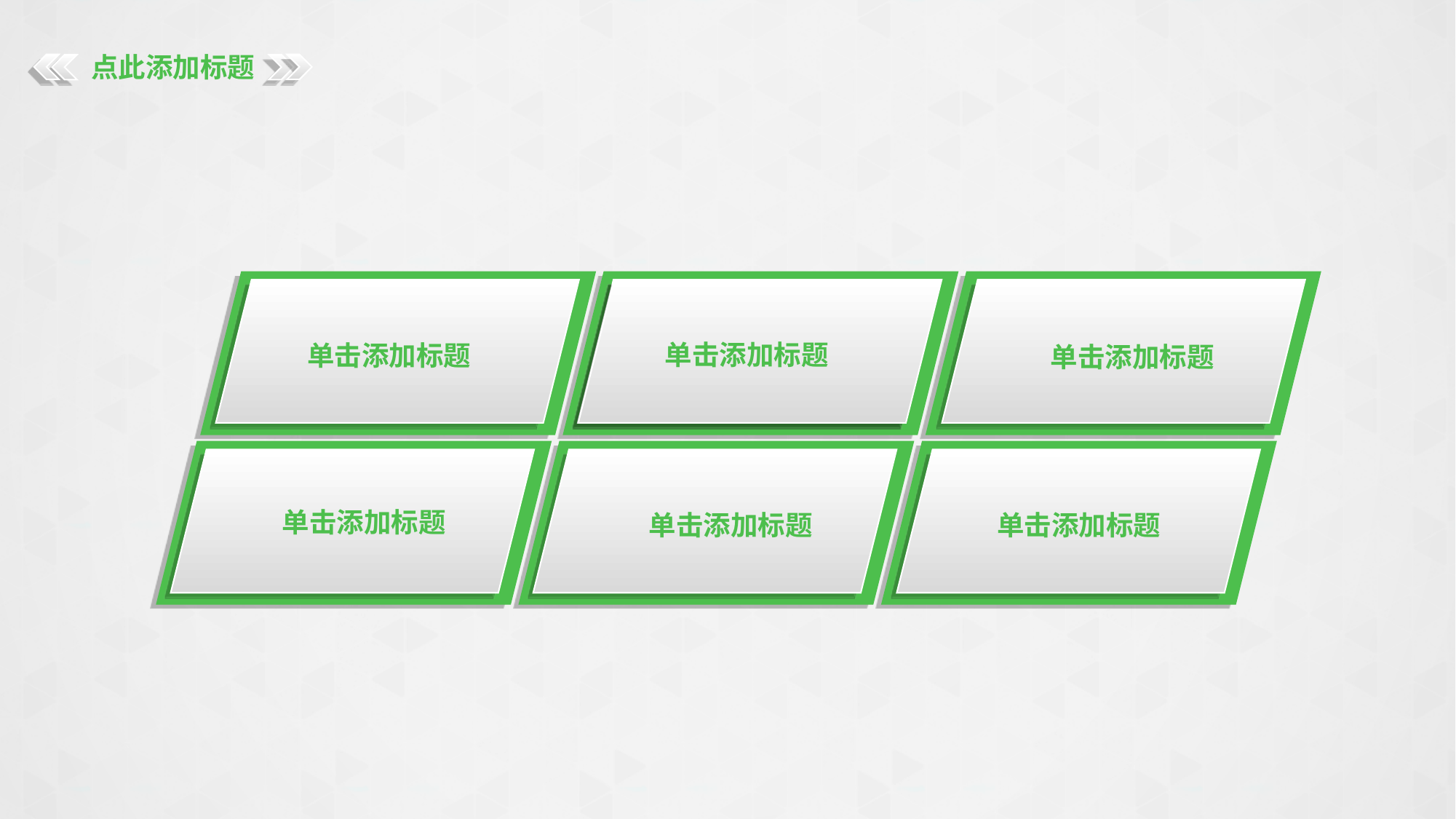

点此添加标题

单击添加标题
单击添加标题
单击添加标题

单击添加标题
单击添加标题
单击添加标题